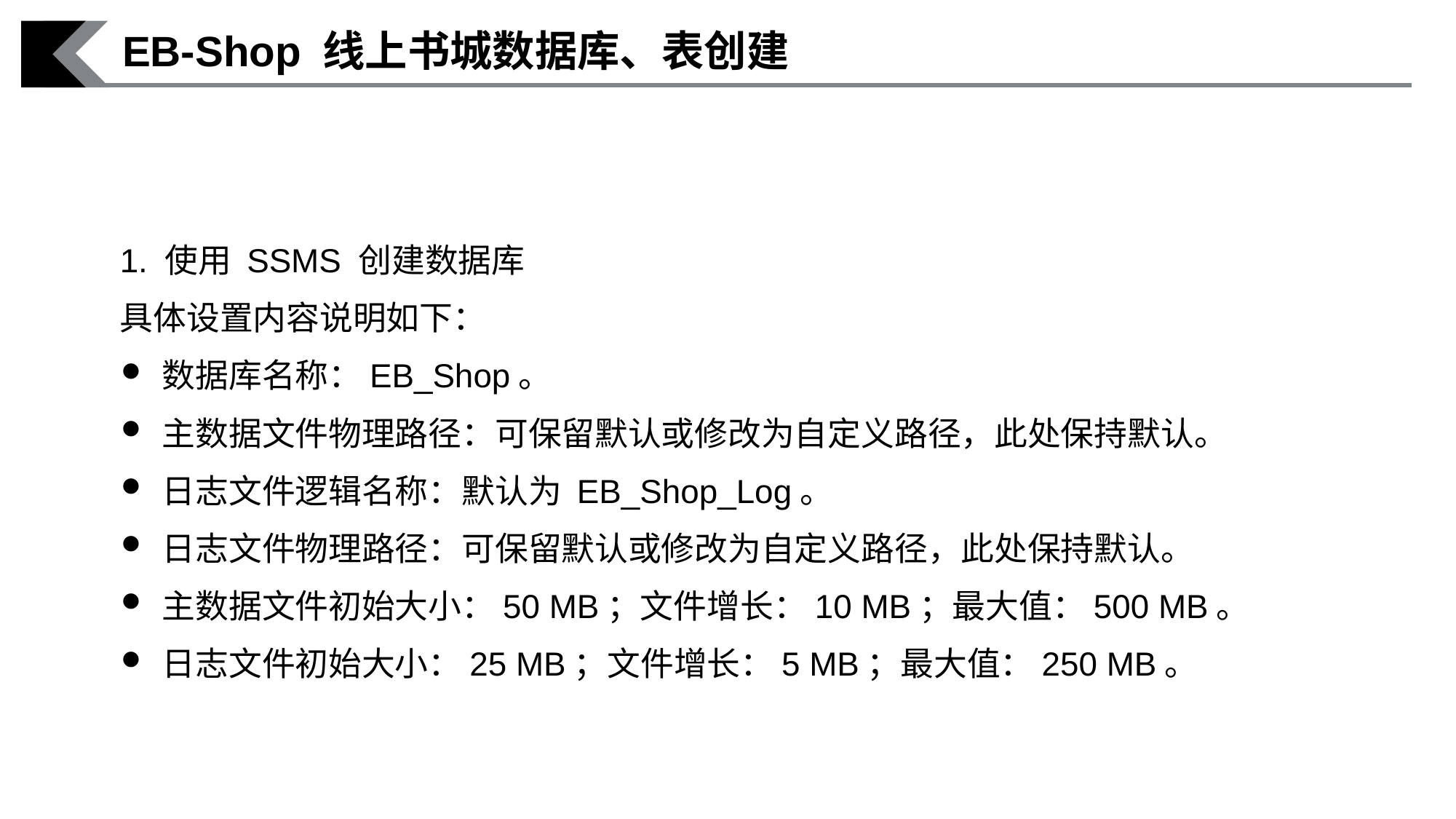

EB-Shop 线上书城数据库、表创建
1. 使用 SSMS 创建数据库
具体设置内容说明如下：
数据库名称：EB_Shop。
主数据文件物理路径：可保留默认或修改为自定义路径，此处保持默认。
日志文件逻辑名称：默认为 EB_Shop_Log。
日志文件物理路径：可保留默认或修改为自定义路径，此处保持默认。
主数据文件初始大小：50 MB；文件增长：10 MB；最大值：500 MB。
日志文件初始大小：25 MB；文件增长：5 MB；最大值：250 MB。